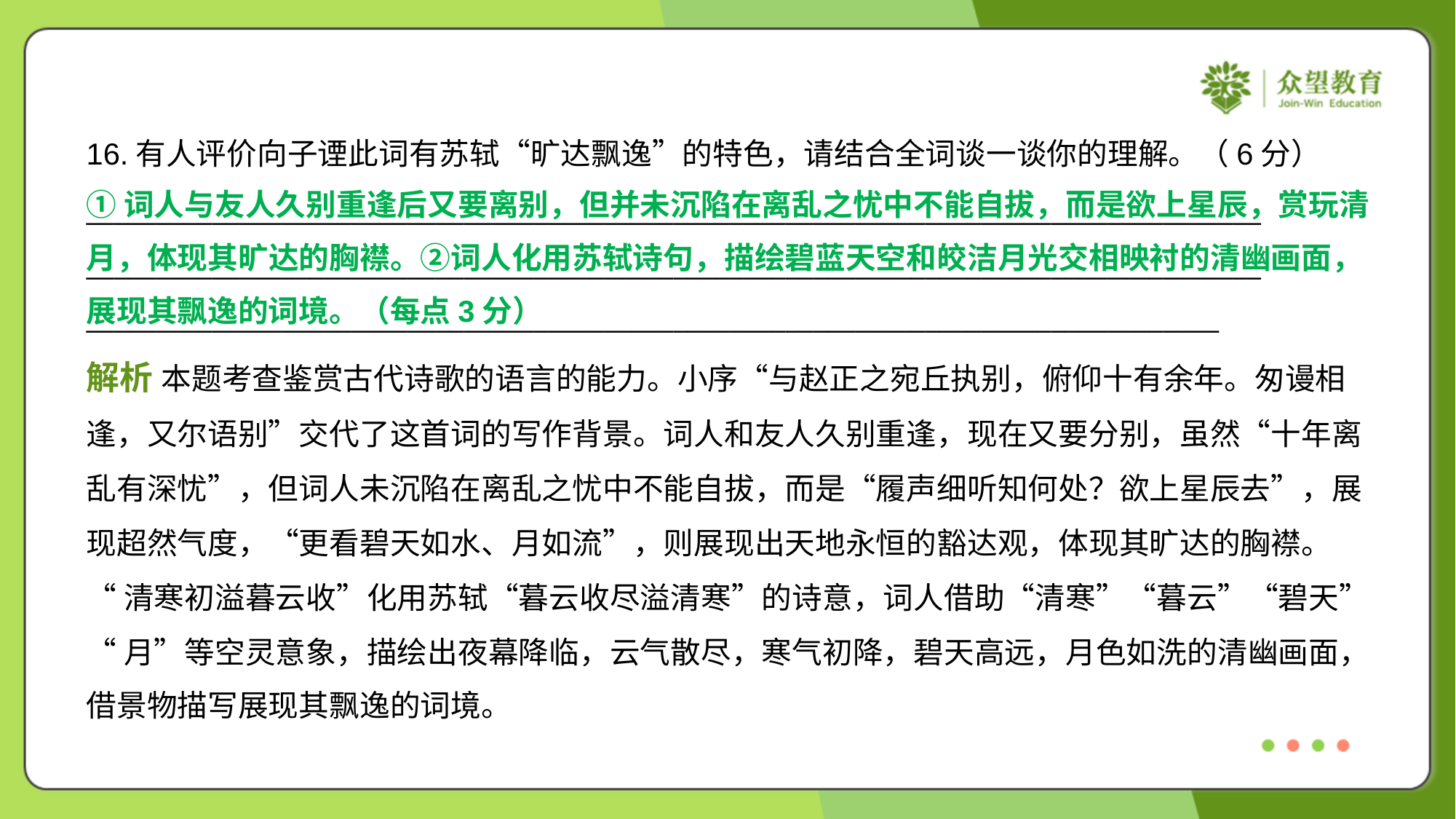

16.有人评价向子𬤇此词有苏轼“旷达飘逸”的特色，请结合全词谈一谈你的理解。（6分）
____________________________________________________________________________________
____________________________________________________________________________________
_________________________________________________________________________________
①词人与友人久别重逢后又要离别，但并未沉陷在离乱之忧中不能自拔，而是欲上星辰，赏玩清
月，体现其旷达的胸襟。②词人化用苏轼诗句，描绘碧蓝天空和皎洁月光交相映衬的清幽画面，
展现其飘逸的词境。（每点3分）
解析 本题考查鉴赏古代诗歌的语言的能力。小序“与赵正之宛丘执别，俯仰十有余年。匆谩相
逢，又尔语别”交代了这首词的写作背景。词人和友人久别重逢，现在又要分别，虽然“十年离
乱有深忧”，但词人未沉陷在离乱之忧中不能自拔，而是“履声细听知何处？欲上星辰去”，展
现超然气度，“更看碧天如水、月如流”，则展现出天地永恒的豁达观，体现其旷达的胸襟。
“清寒初溢暮云收”化用苏轼“暮云收尽溢清寒”的诗意，词人借助“清寒”“暮云”“碧天”
“月”等空灵意象，描绘出夜幕降临，云气散尽，寒气初降，碧天高远，月色如洗的清幽画面，
借景物描写展现其飘逸的词境。